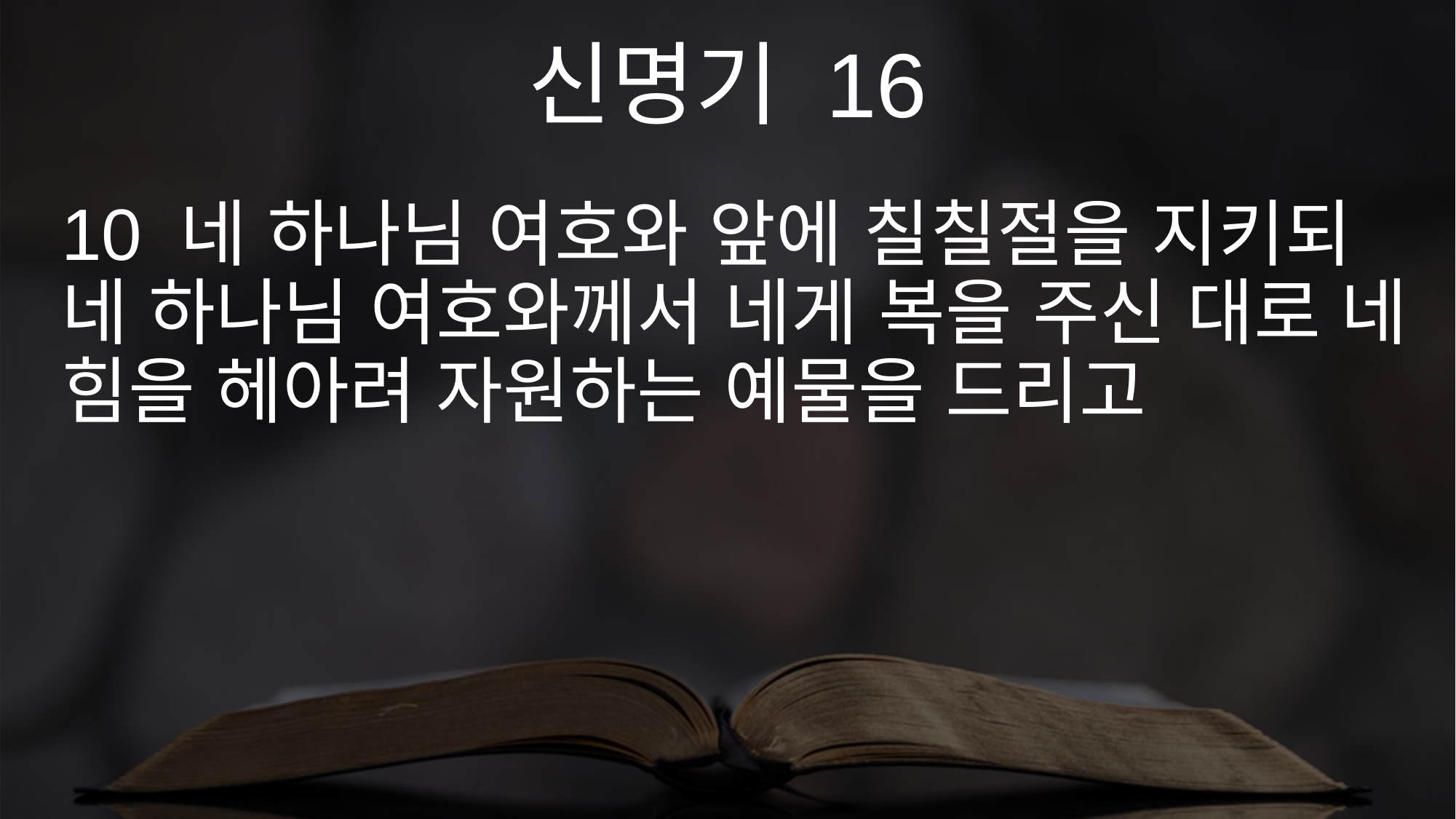

신명기 16
10 네 하나님 여호와 앞에 칠칠절을 지키되 네 하나님 여호와께서 네게 복을 주신 대로 네 힘을 헤아려 자원하는 예물을 드리고